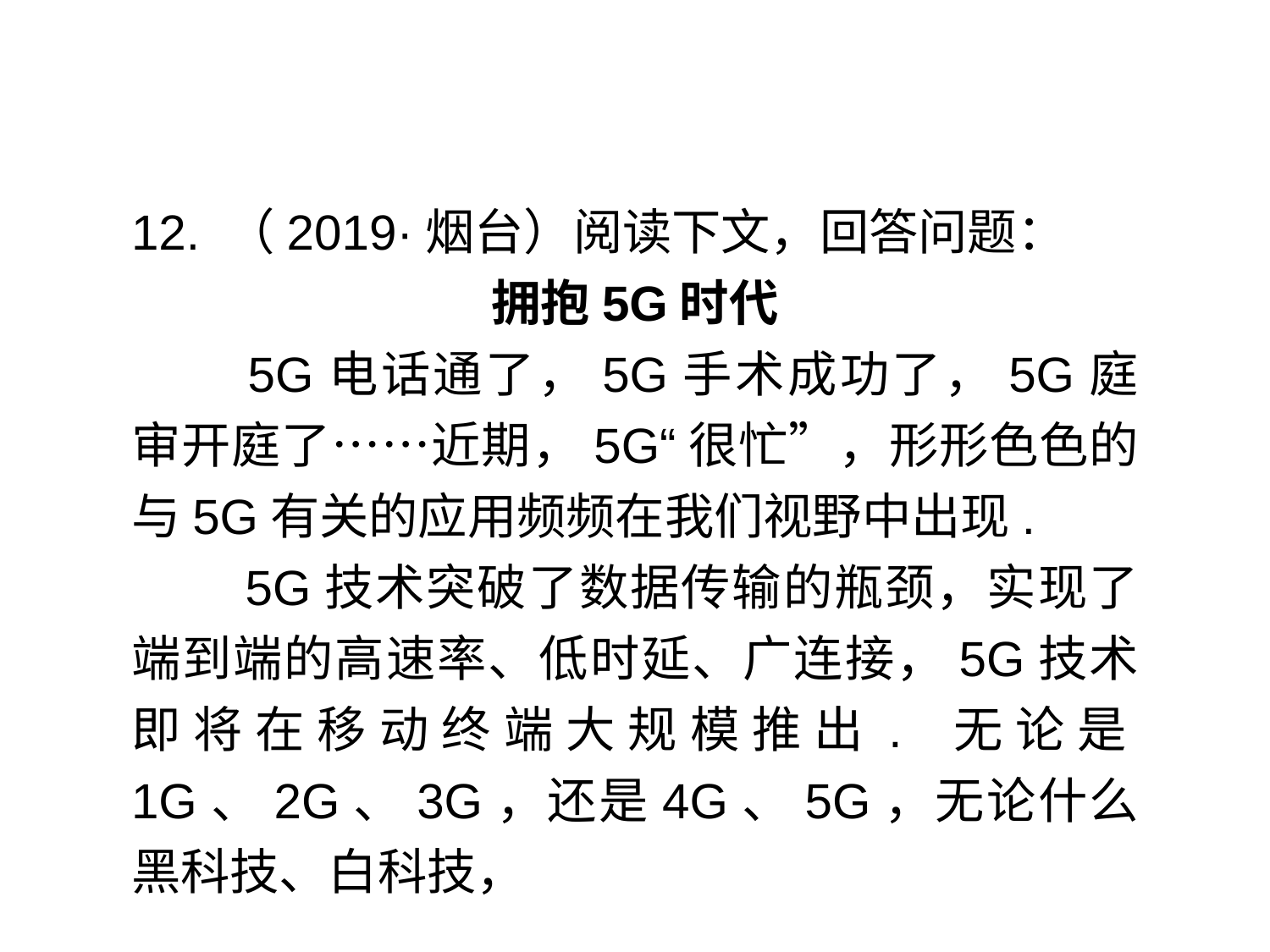

12. （2019·烟台）阅读下文，回答问题：
拥抱5G时代
　　5G电话通了，5G手术成功了，5G庭审开庭了……近期，5G“很忙”，形形色色的与5G有关的应用频频在我们视野中出现.
　　5G技术突破了数据传输的瓶颈，实现了端到端的高速率、低时延、广连接，5G技术即将在移动终端大规模推出. 无论是1G、2G、3G，还是4G、5G，无论什么黑科技、白科技，